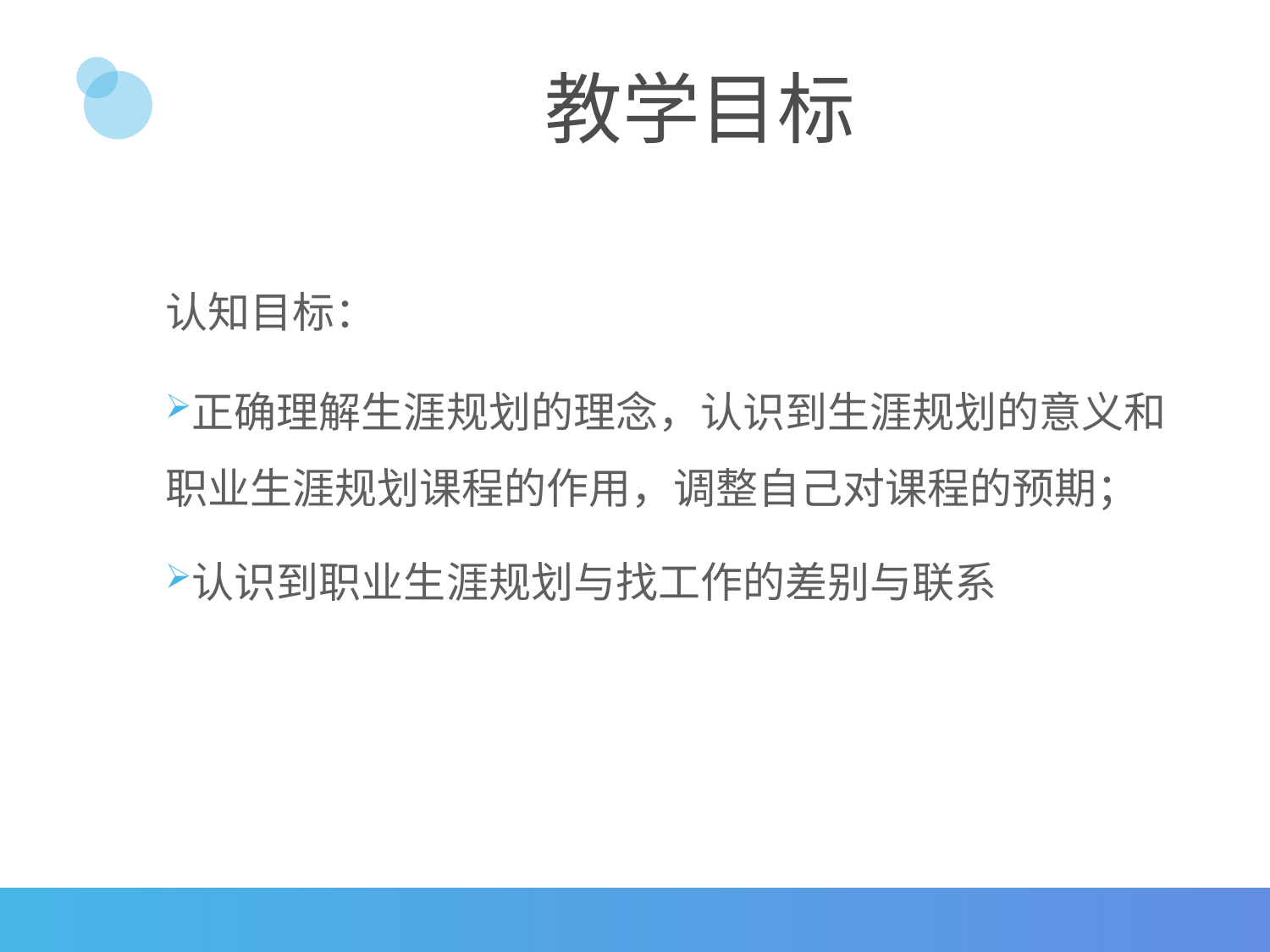

# 教学目标
认知目标：
正确理解生涯规划的理念，认识到生涯规划的意义和职业生涯规划课程的作用，调整自己对课程的预期；
认识到职业生涯规划与找工作的差别与联系